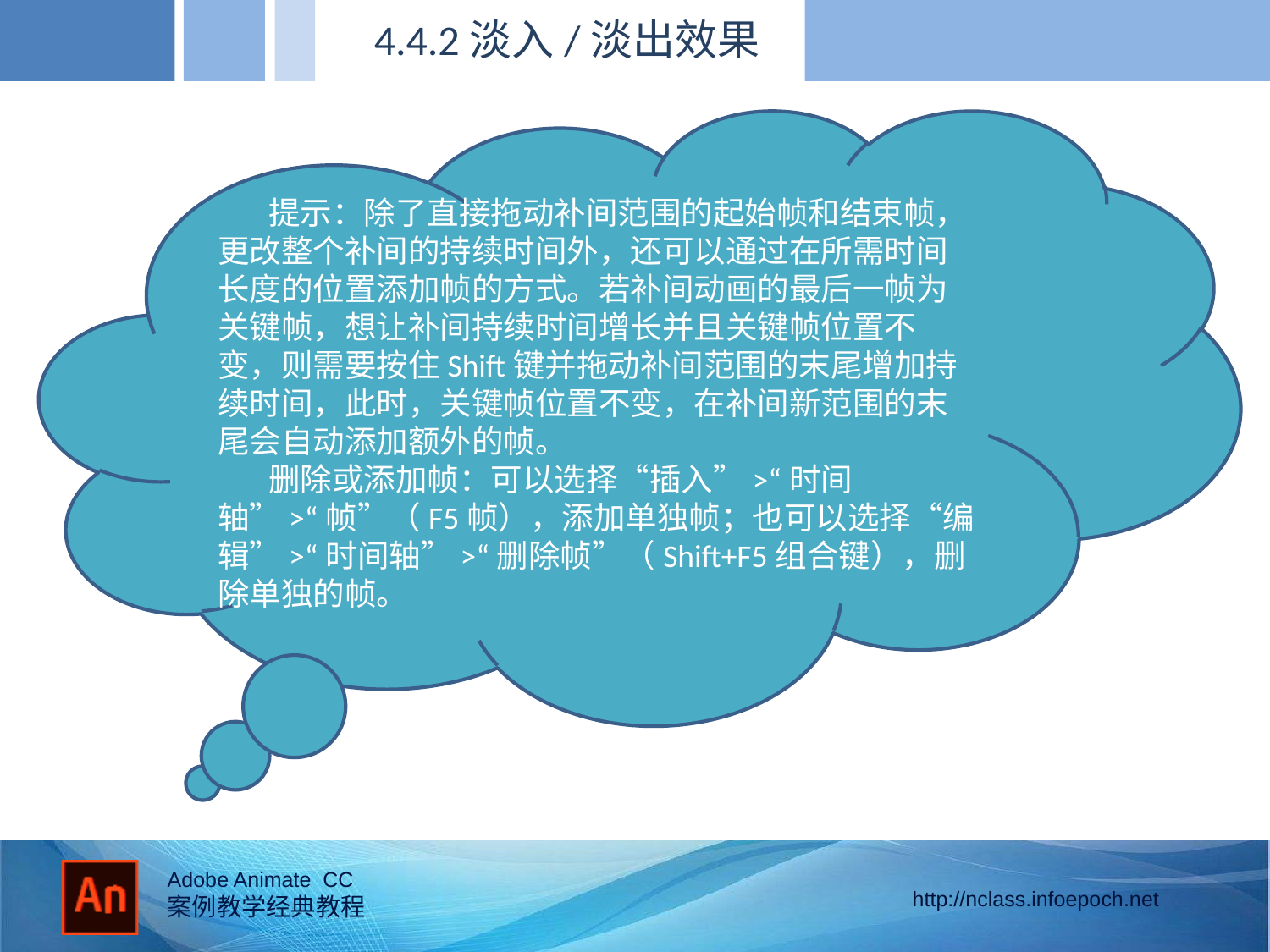

4.4.2淡入/淡出效果
      提示：除了直接拖动补间范围的起始帧和结束帧，更改整个补间的持续时间外，还可以通过在所需时间长度的位置添加帧的方式。若补间动画的最后一帧为关键帧，想让补间持续时间增长并且关键帧位置不变，则需要按住Shift键并拖动补间范围的末尾增加持续时间，此时，关键帧位置不变，在补间新范围的末尾会自动添加额外的帧。
      删除或添加帧：可以选择“插入”>“时间轴”>“帧”（F5帧），添加单独帧；也可以选择“编辑”>“时间轴”>“删除帧”（Shift+F5组合键），删除单独的帧。